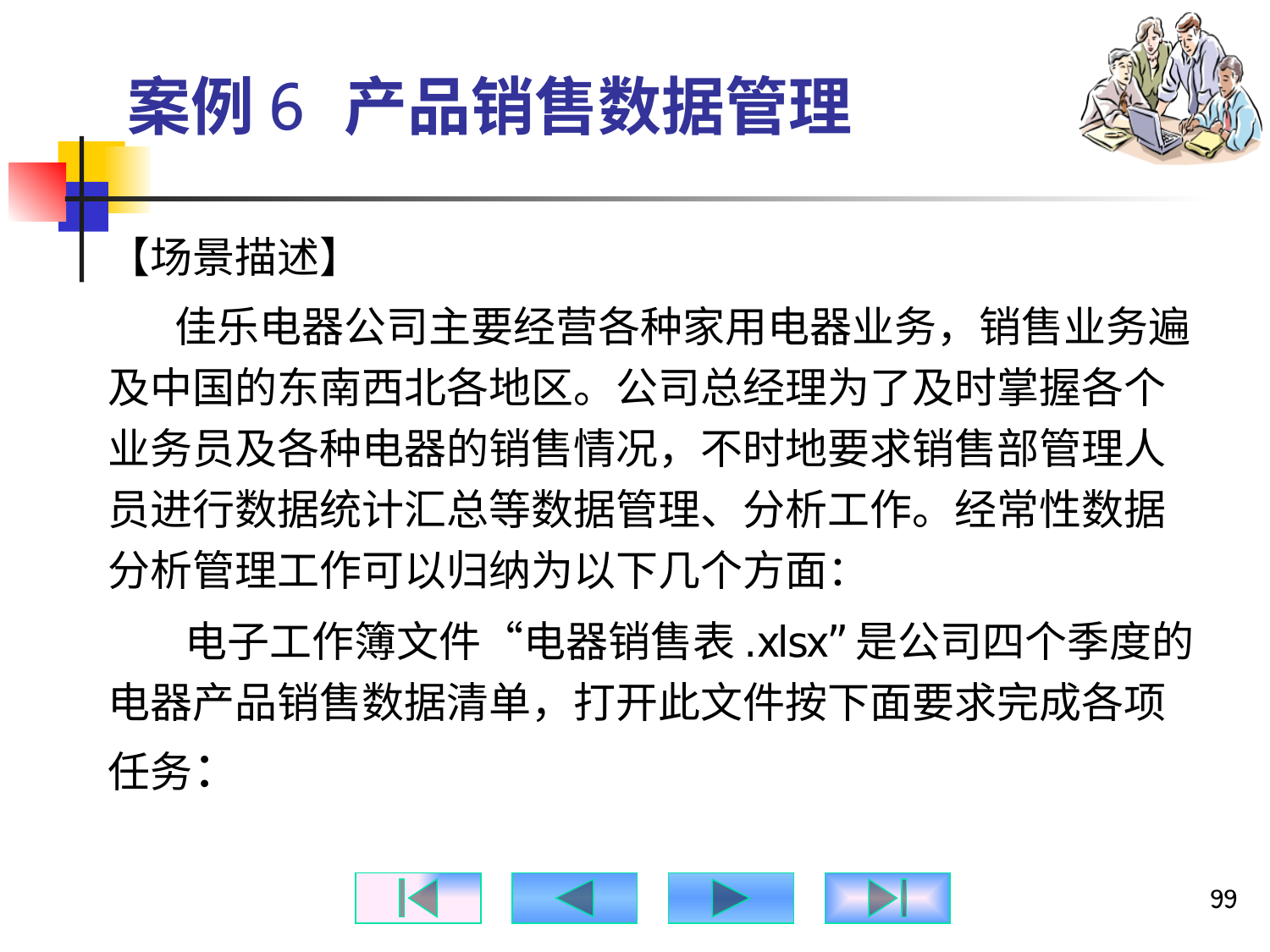

# 案例6 产品销售数据管理
【场景描述】
      佳乐电器公司主要经营各种家用电器业务，销售业务遍及中国的东南西北各地区。公司总经理为了及时掌握各个业务员及各种电器的销售情况，不时地要求销售部管理人员进行数据统计汇总等数据管理、分析工作。经常性数据分析管理工作可以归纳为以下几个方面：
       电子工作簿文件“电器销售表.xlsx”是公司四个季度的电器产品销售数据清单，打开此文件按下面要求完成各项任务：

99